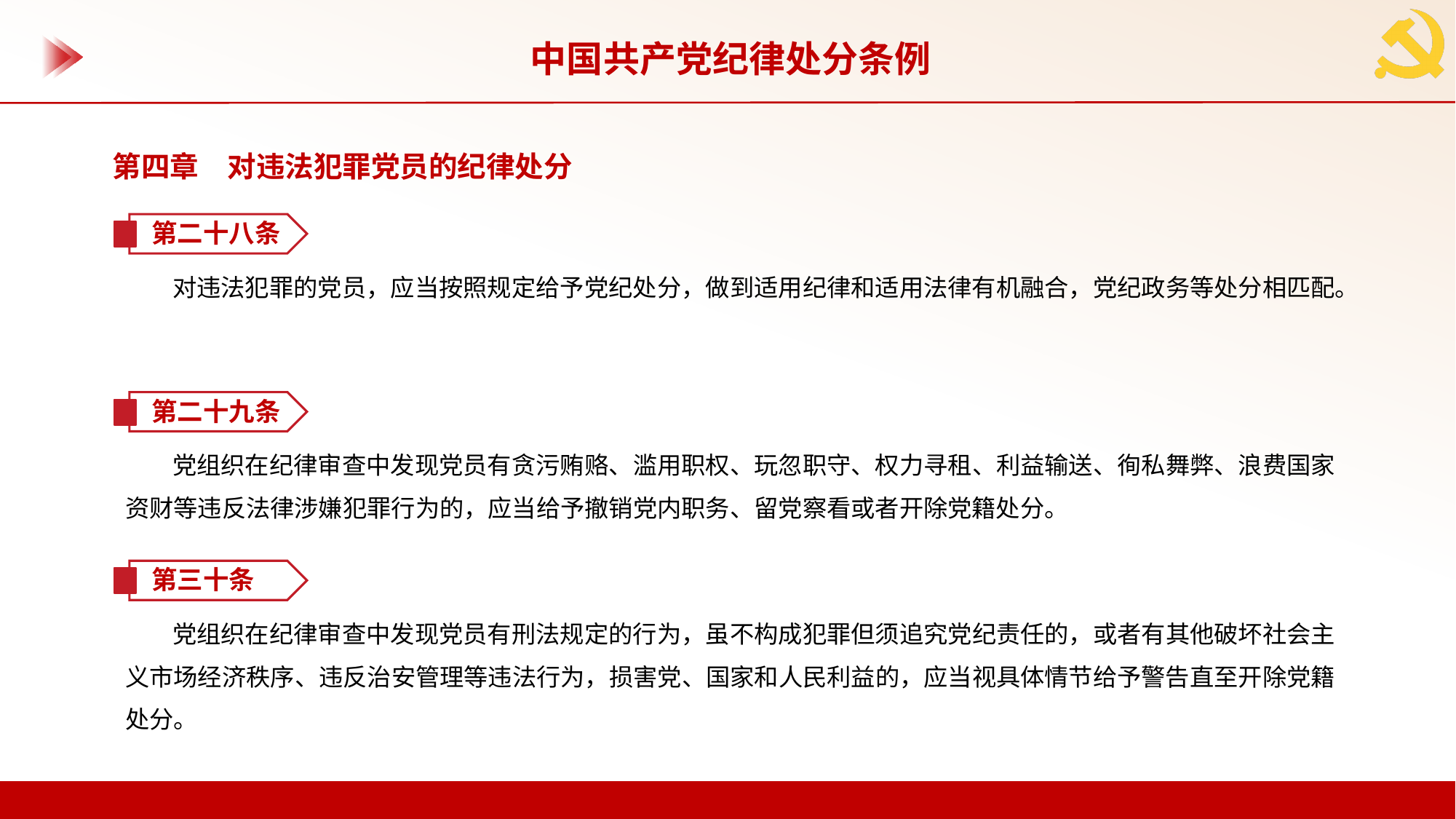

中国共产党纪律处分条例
第四章　对违法犯罪党员的纪律处分
第二十八条

对违法犯罪的党员，应当按照规定给予党纪处分，做到适用纪律和适用法律有机融合，党纪政务等处分相匹配。
第二十九条

党组织在纪律审查中发现党员有贪污贿赂、滥用职权、玩忽职守、权力寻租、利益输送、徇私舞弊、浪费国家资财等违反法律涉嫌犯罪行为的，应当给予撤销党内职务、留党察看或者开除党籍处分。
第三十条

党组织在纪律审查中发现党员有刑法规定的行为，虽不构成犯罪但须追究党纪责任的，或者有其他破坏社会主义市场经济秩序、违反治安管理等违法行为，损害党、国家和人民利益的，应当视具体情节给予警告直至开除党籍处分。